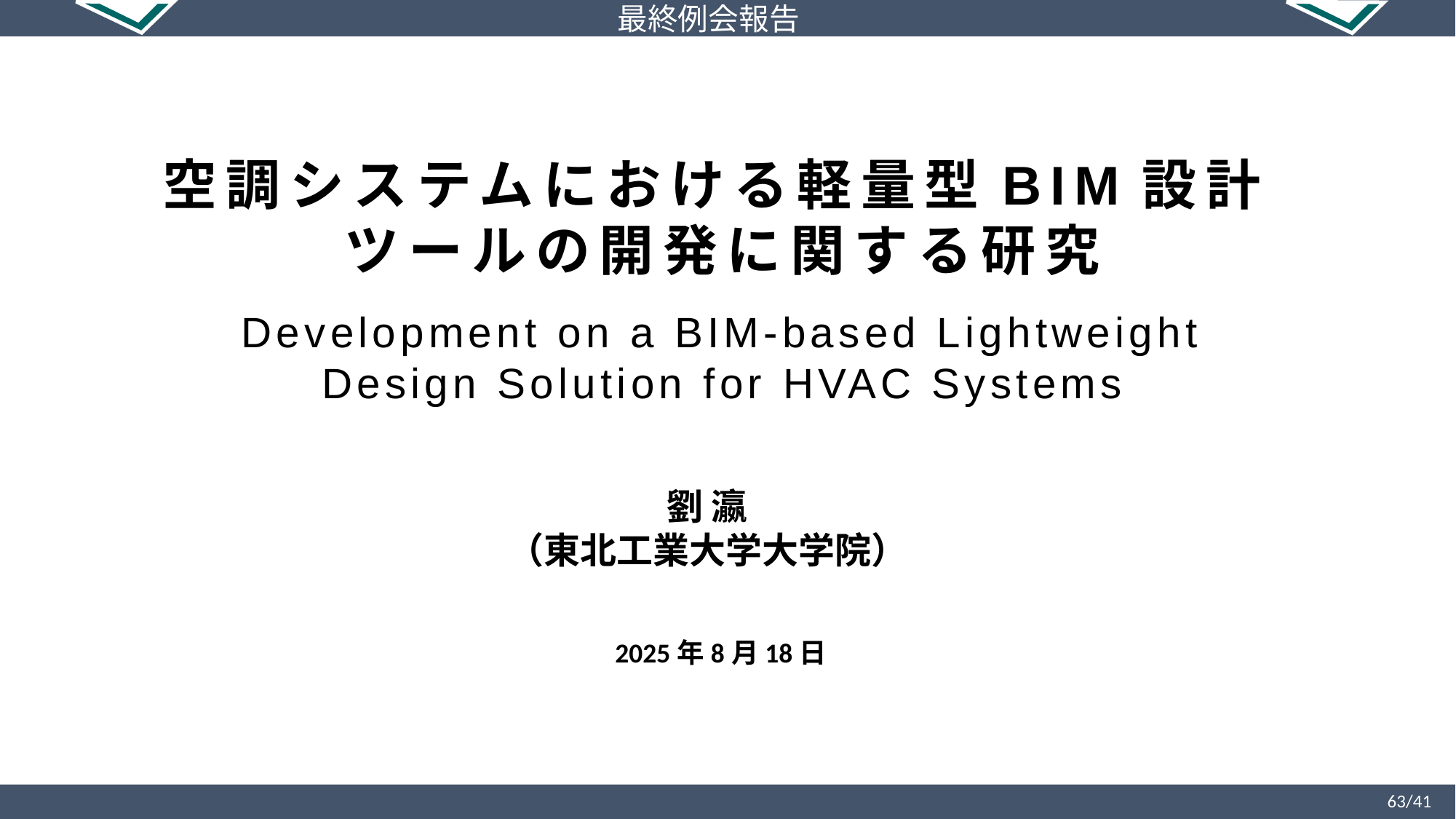

空調システムにおける軽量型BIM設計
ツールの開発に関する研究
Development on a BIM‑based Lightweight Design Solution for HVAC Systems
劉 瀛
（東北工業大学大学院）
2025年8月18日